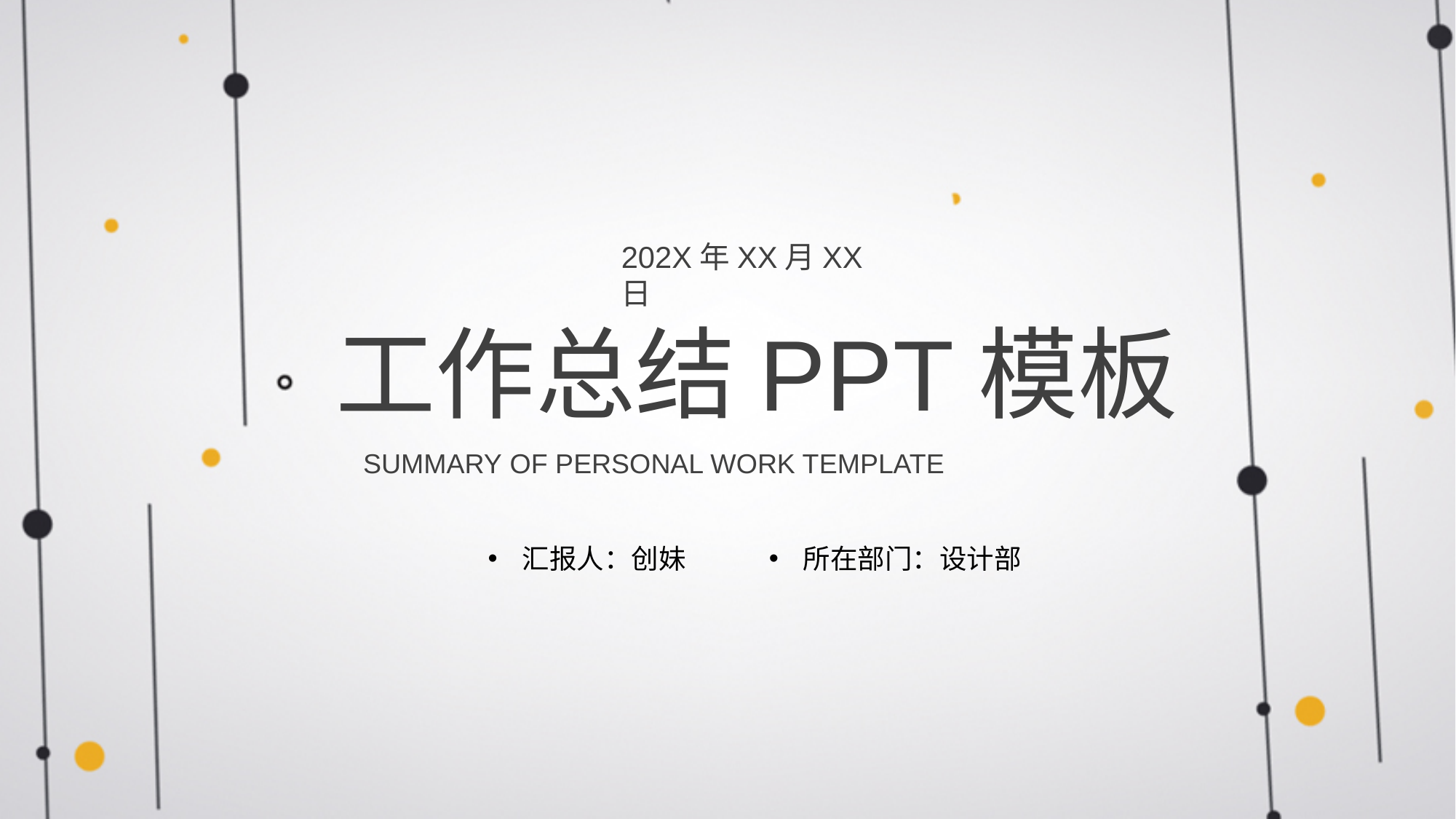

202X年XX月XX日
工作总结PPT模板
SUMMARY OF PERSONAL WORK TEMPLATE
汇报人：创妹
所在部门：设计部